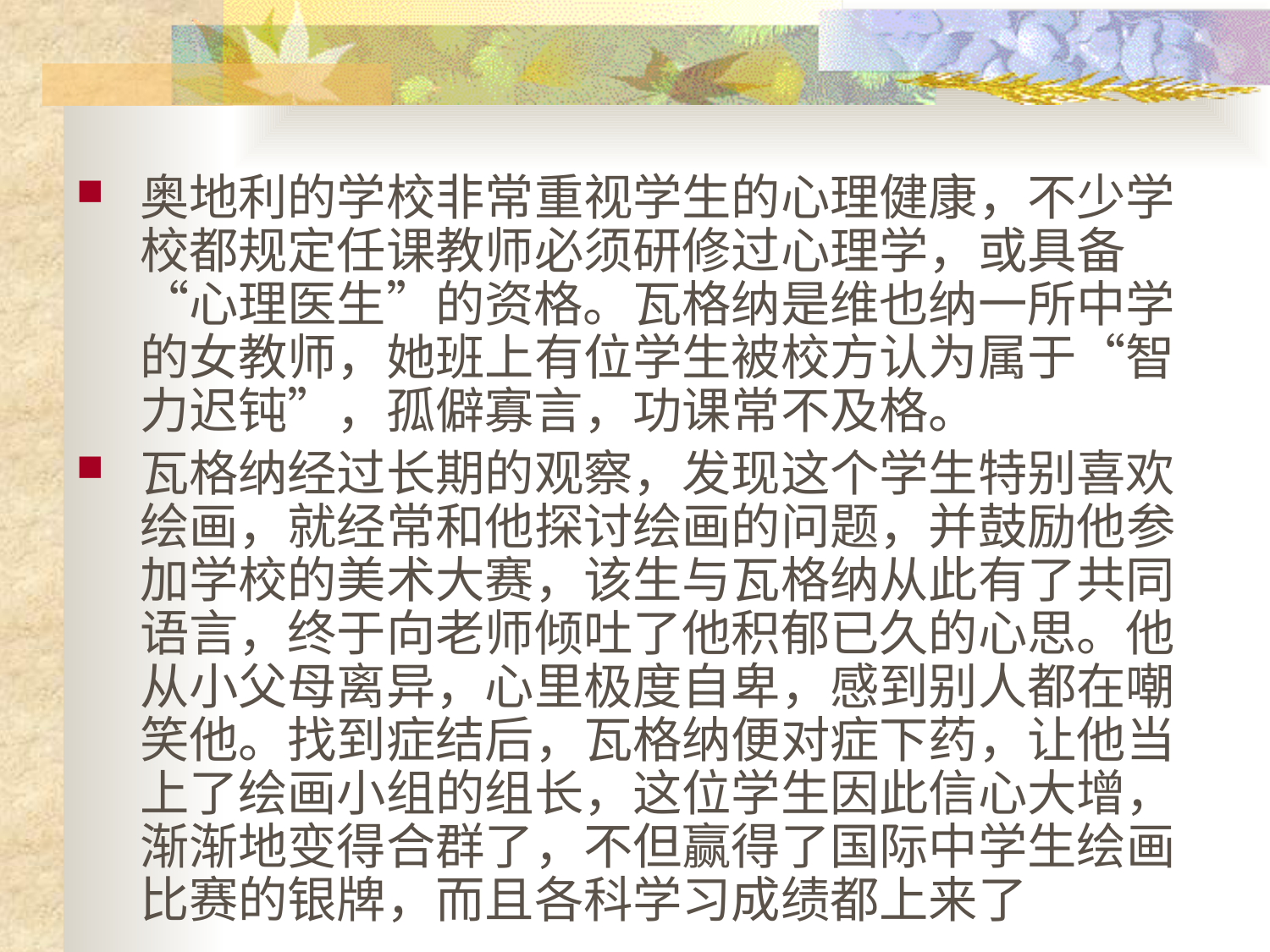

#
奥地利的学校非常重视学生的心理健康，不少学校都规定任课教师必须研修过心理学，或具备“心理医生”的资格。瓦格纳是维也纳一所中学的女教师，她班上有位学生被校方认为属于“智力迟钝”，孤僻寡言，功课常不及格。
瓦格纳经过长期的观察，发现这个学生特别喜欢绘画，就经常和他探讨绘画的问题，并鼓励他参加学校的美术大赛，该生与瓦格纳从此有了共同语言，终于向老师倾吐了他积郁已久的心思。他从小父母离异，心里极度自卑，感到别人都在嘲笑他。找到症结后，瓦格纳便对症下药，让他当上了绘画小组的组长，这位学生因此信心大增，渐渐地变得合群了，不但赢得了国际中学生绘画比赛的银牌，而且各科学习成绩都上来了